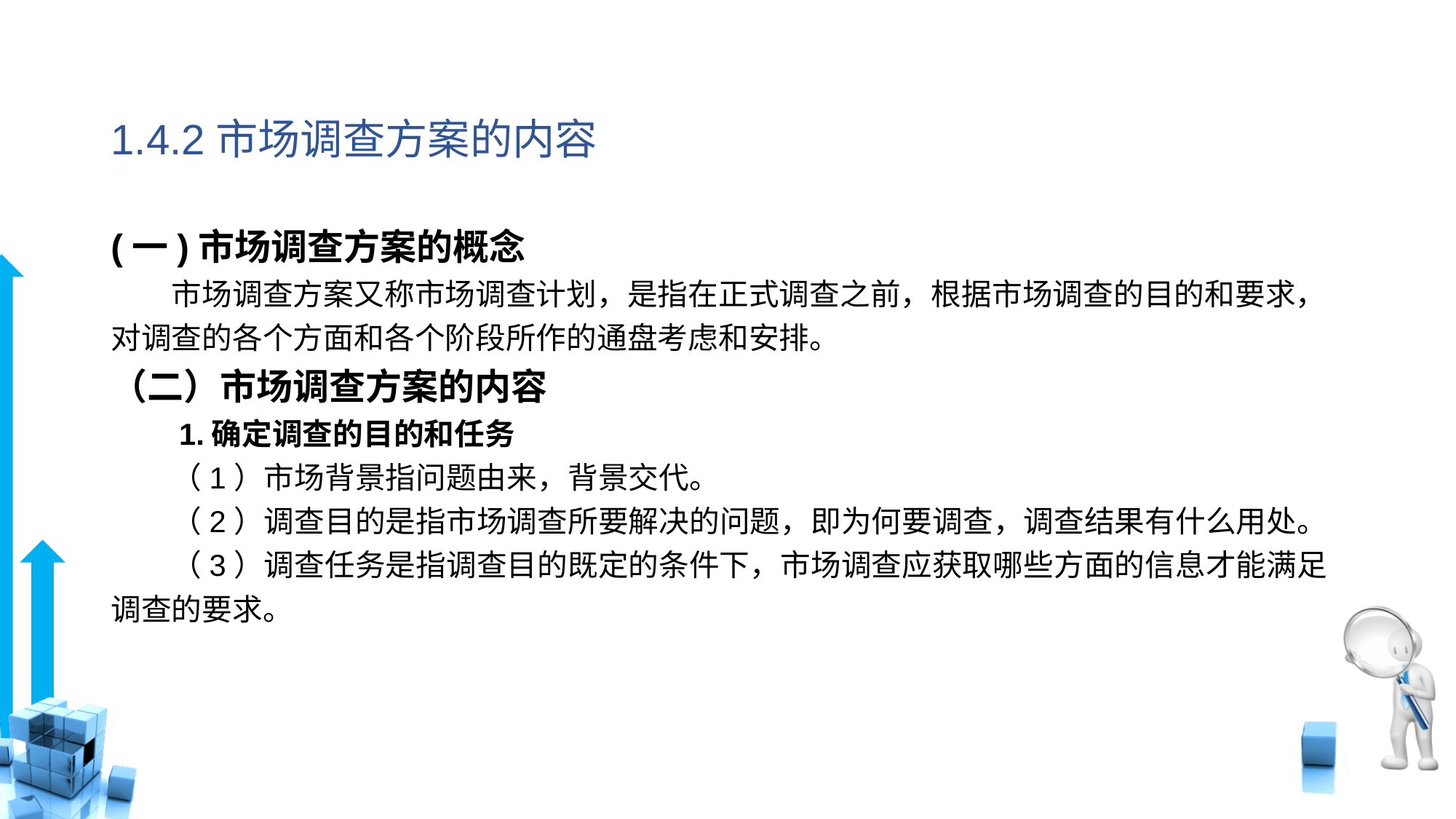

# 1.4.2市场调查方案的内容
(一)市场调查方案的概念
　　市场调查方案又称市场调查计划，是指在正式调查之前，根据市场调查的目的和要求，对调查的各个方面和各个阶段所作的通盘考虑和安排。
（二）市场调查方案的内容
　　1.确定调查的目的和任务
　　（1）市场背景指问题由来，背景交代。
　　（2）调查目的是指市场调查所要解决的问题，即为何要调查，调查结果有什么用处。
　　（3）调查任务是指调查目的既定的条件下，市场调查应获取哪些方面的信息才能满足调查的要求。